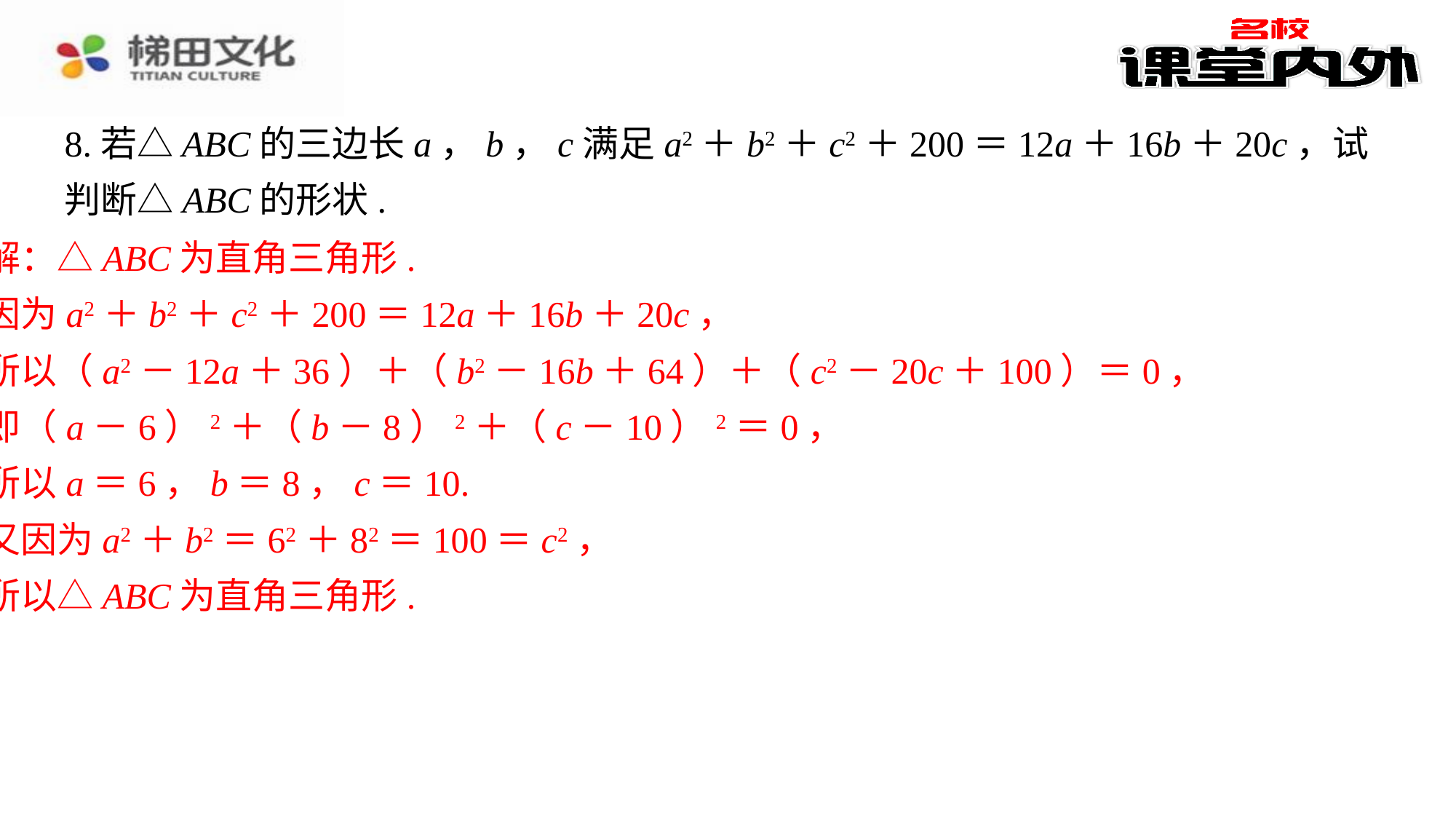

8.若△ABC的三边长a，b，c满足a2＋b2＋c2＋200＝12a＋16b＋20c，试判断△ABC的形状.
解：△ABC为直角三角形.
因为a2＋b2＋c2＋200＝12a＋16b＋20c，
所以（a2－12a＋36）＋（b2－16b＋64）＋（c2－20c＋100）＝0，
即（a－6）2＋（b－8）2＋（c－10）2＝0，
所以a＝6，b＝8，c＝10.
又因为a2＋b2＝62＋82＝100＝c2，
所以△ABC为直角三角形.